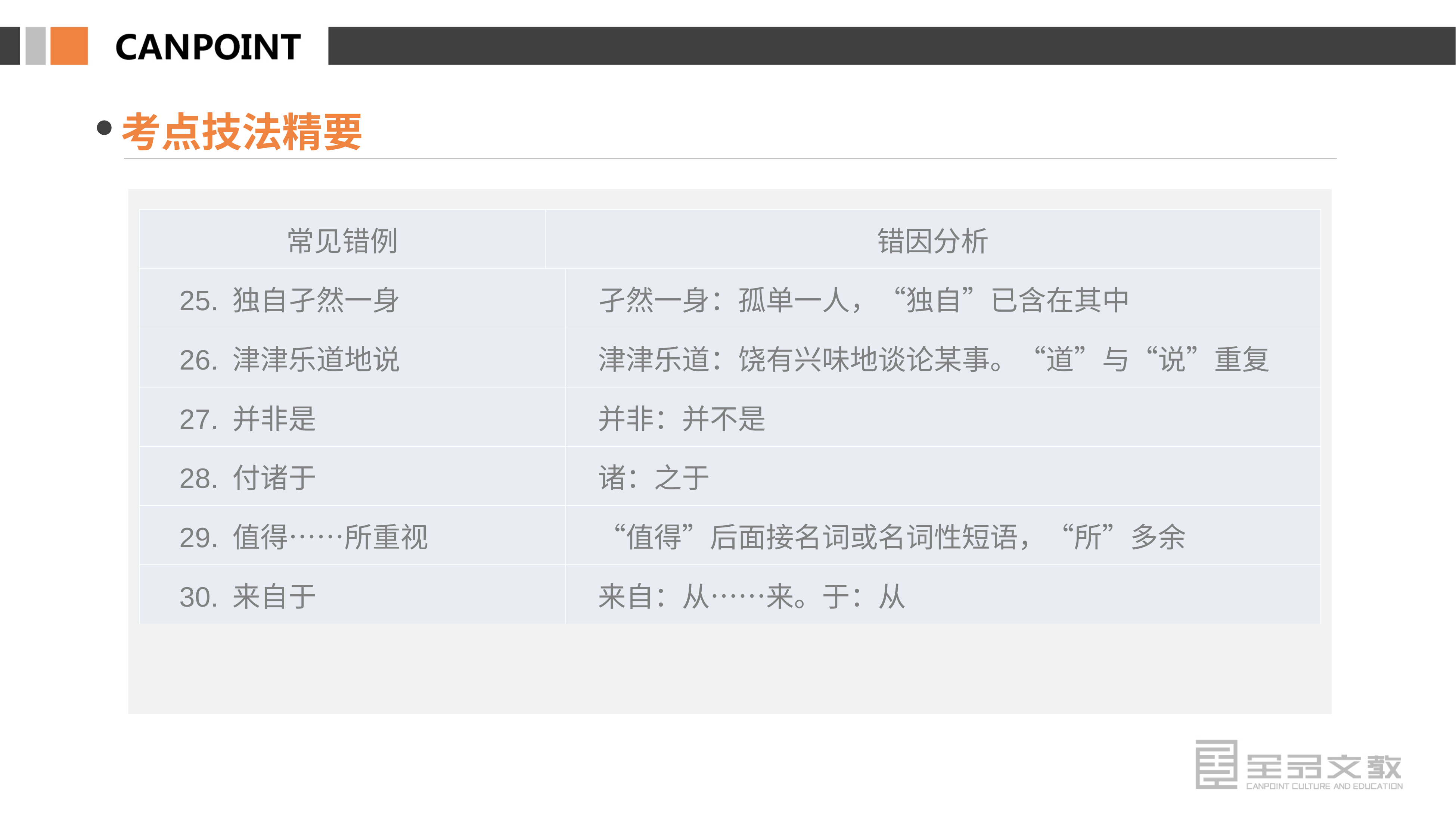

考点技法精要

| 常见错例 | 错因分析 |  |
| --- | --- | --- |
| 25. 独自孑然一身 |  | 孑然一身：孤单一人，“独自”已含在其中 |
| 26. 津津乐道地说 |  | 津津乐道：饶有兴味地谈论某事。“道”与“说”重复 |
| 27. 并非是 |  | 并非：并不是 |
| 28. 付诸于 |  | 诸：之于 |
| 29. 值得……所重视 |  | “值得”后面接名词或名词性短语，“所”多余 |
| 30. 来自于 |  | 来自：从……来。于：从 |